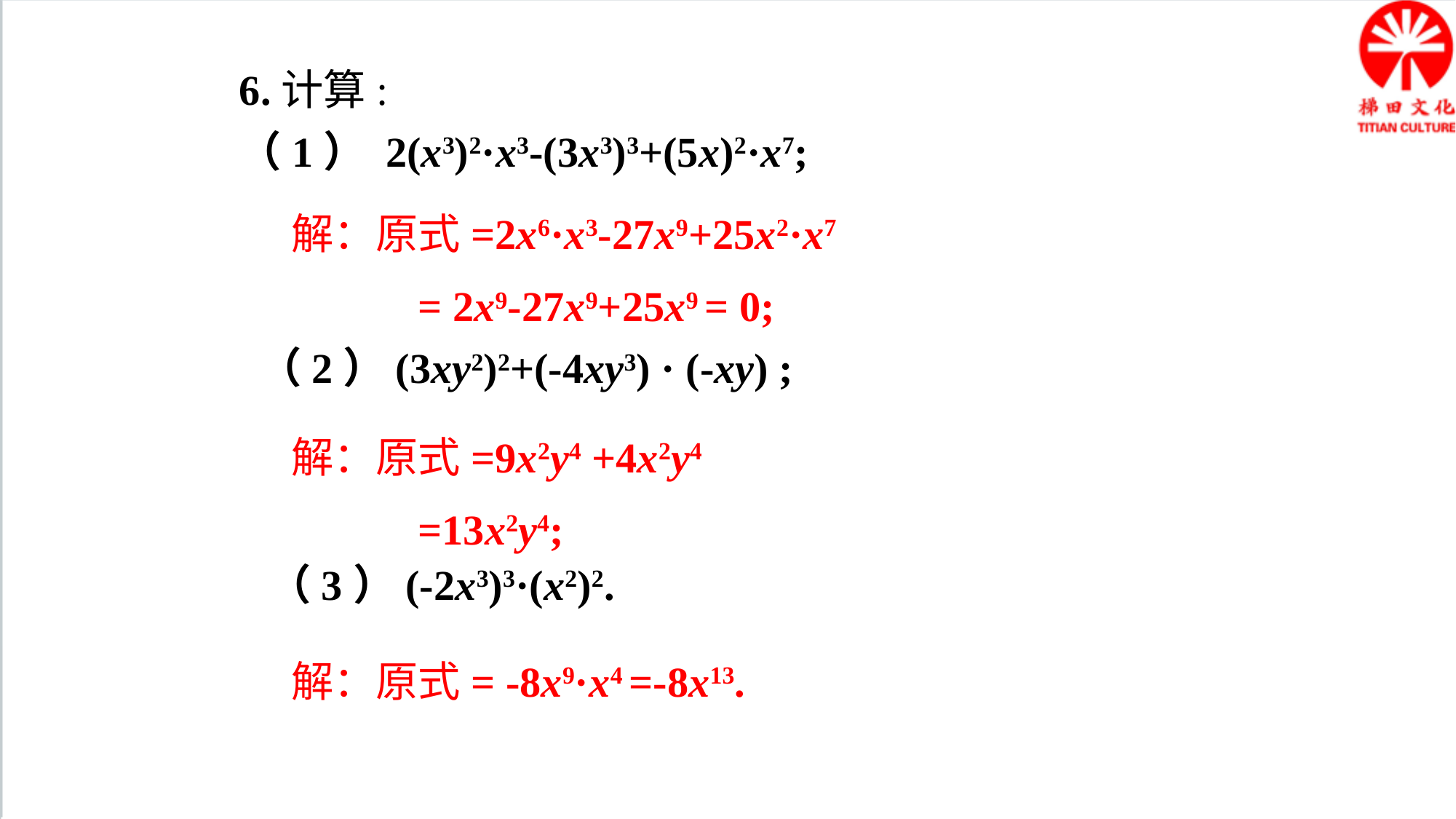

6.计算:
（1） 2(x3)2·x3-(3x3)3+(5x)2·x7;

 （2）(3xy2)2+(-4xy3) · (-xy) ;

  （3）(-2x3)3·(x2)2.
解：原式=2x6·x3-27x9+25x2·x7
            = 2x9-27x9+25x9 = 0;
解：原式=9x2y4 +4x2y4
            =13x2y4;
解：原式= -8x9·x4 =-8x13.